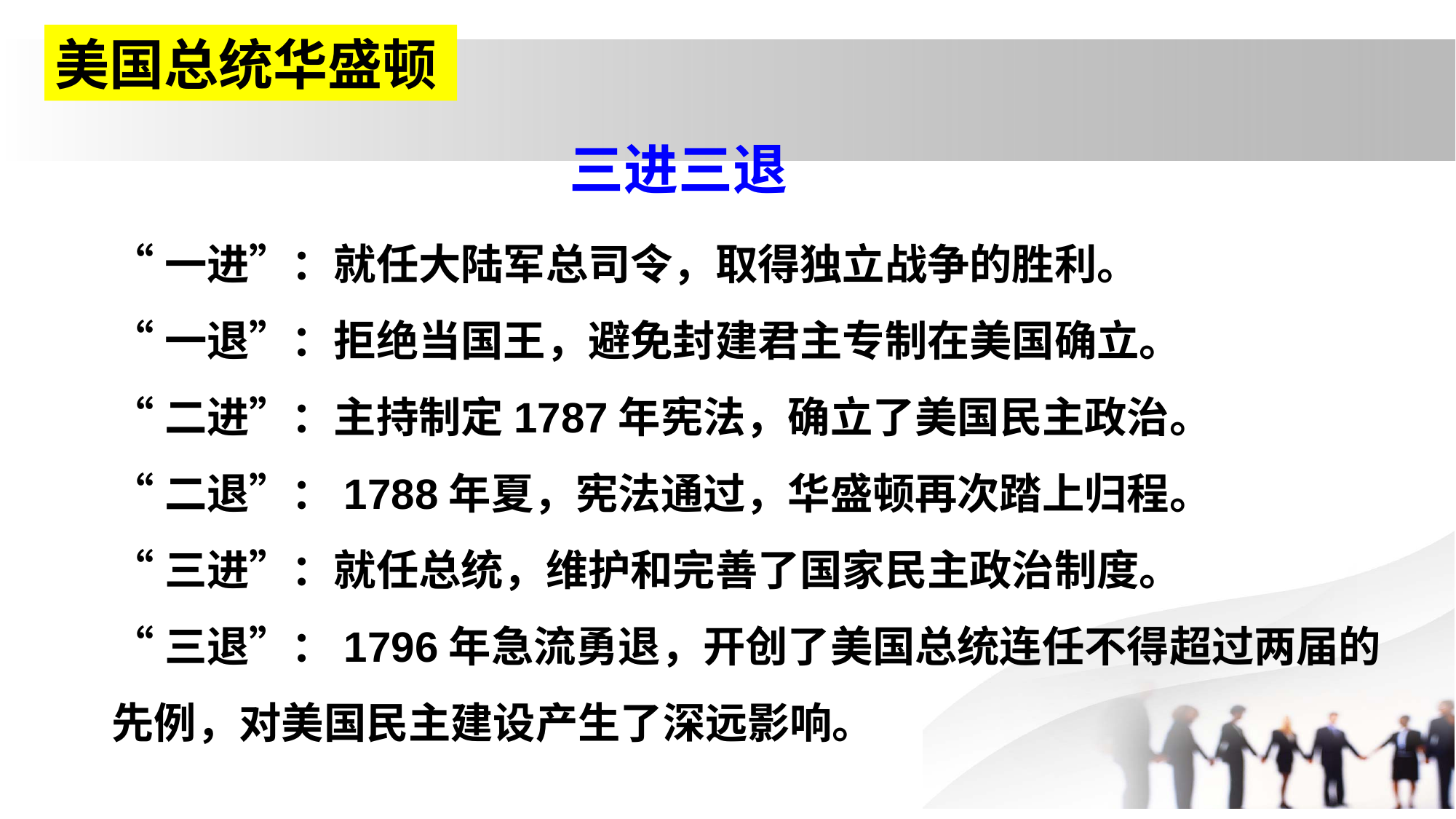

美国总统华盛顿
三进三退
“一进”：就任大陆军总司令，取得独立战争的胜利。
“一退”：拒绝当国王，避免封建君主专制在美国确立。
“二进”：主持制定1787年宪法，确立了美国民主政治。
“二退”：1788年夏，宪法通过，华盛顿再次踏上归程。
“三进”：就任总统，维护和完善了国家民主政治制度。
“三退”：1796年急流勇退，开创了美国总统连任不得超过两届的先例，对美国民主建设产生了深远影响。